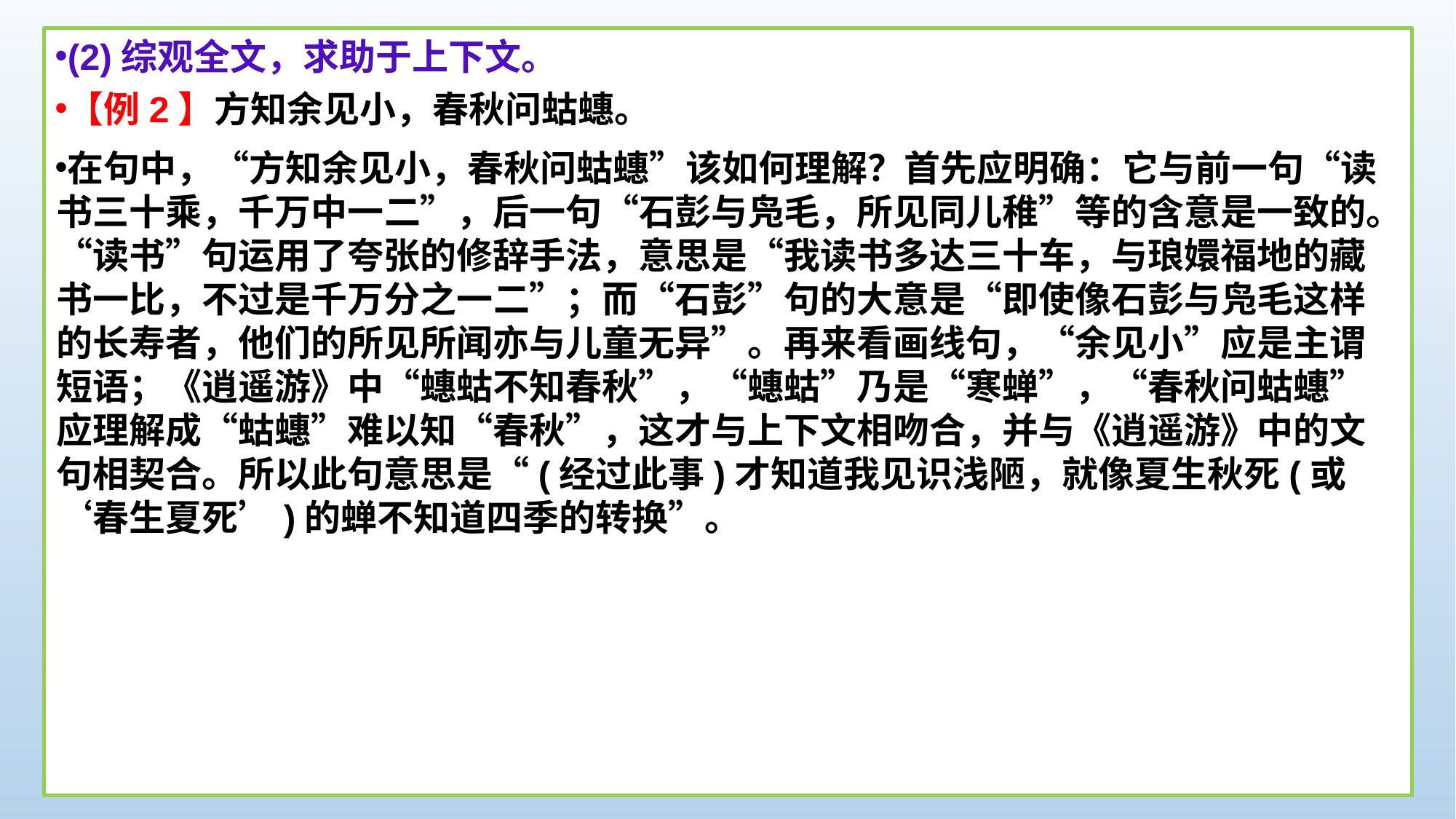

(2)综观全文，求助于上下文。
【例2】方知余见小，春秋问蛄蟪。
在句中，“方知余见小，春秋问蛄蟪”该如何理解？首先应明确：它与前一句“读书三十乘，千万中一二”，后一句“石彭与凫毛，所见同儿稚”等的含意是一致的。“读书”句运用了夸张的修辞手法，意思是“我读书多达三十车，与琅嬛福地的藏书一比，不过是千万分之一二”；而“石彭”句的大意是“即使像石彭与凫毛这样的长寿者，他们的所见所闻亦与儿童无异”。再来看画线句，“余见小”应是主谓短语；《逍遥游》中“蟪蛄不知春秋”，“蟪蛄”乃是“寒蝉”，“春秋问蛄蟪”应理解成“蛄蟪”难以知“春秋”，这才与上下文相吻合，并与《逍遥游》中的文句相契合。所以此句意思是“(经过此事)才知道我见识浅陋，就像夏生秋死(或‘春生夏死’)的蝉不知道四季的转换”。